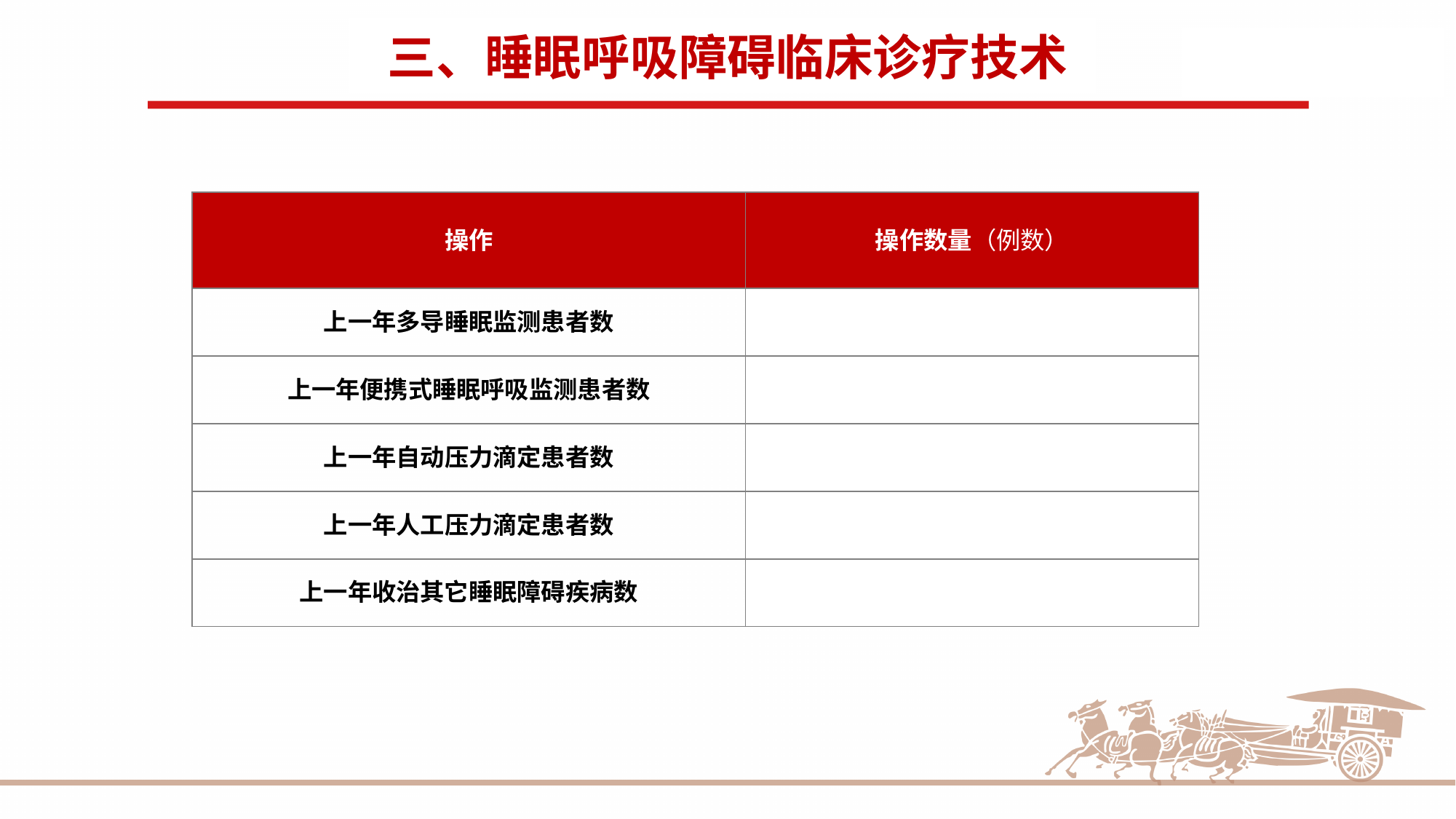

三、睡眠呼吸障碍临床诊疗技术
| 操作 | 操作数量（例数） |
| --- | --- |
| 上一年多导睡眠监测患者数 |  |
| 上一年便携式睡眠呼吸监测患者数 |  |
| 上一年自动压力滴定患者数 |  |
| 上一年人工压力滴定患者数 |  |
| 上一年收治其它睡眠障碍疾病数 |  |